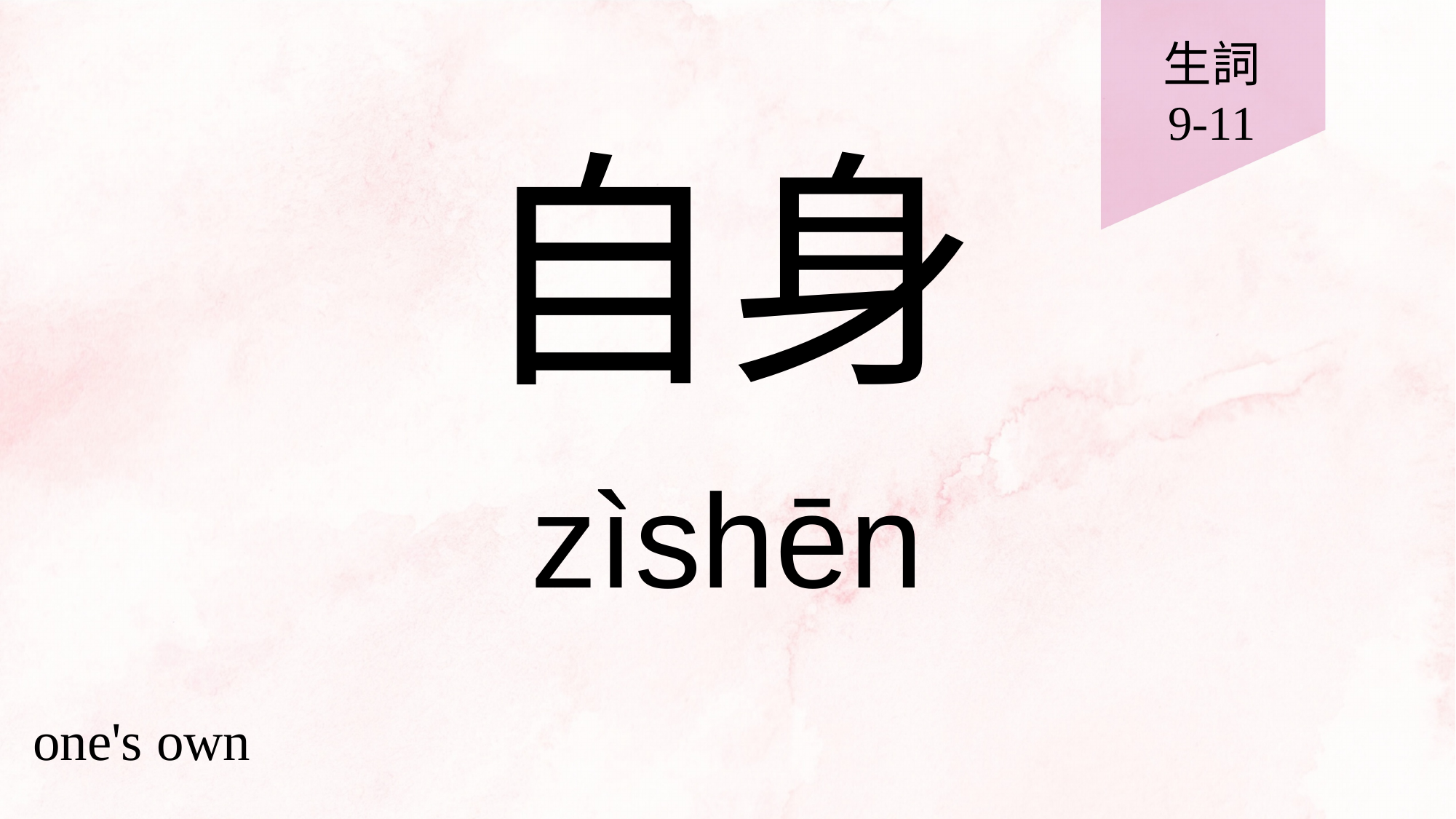

生詞
9-11
# 自身
zìshēn
one's own